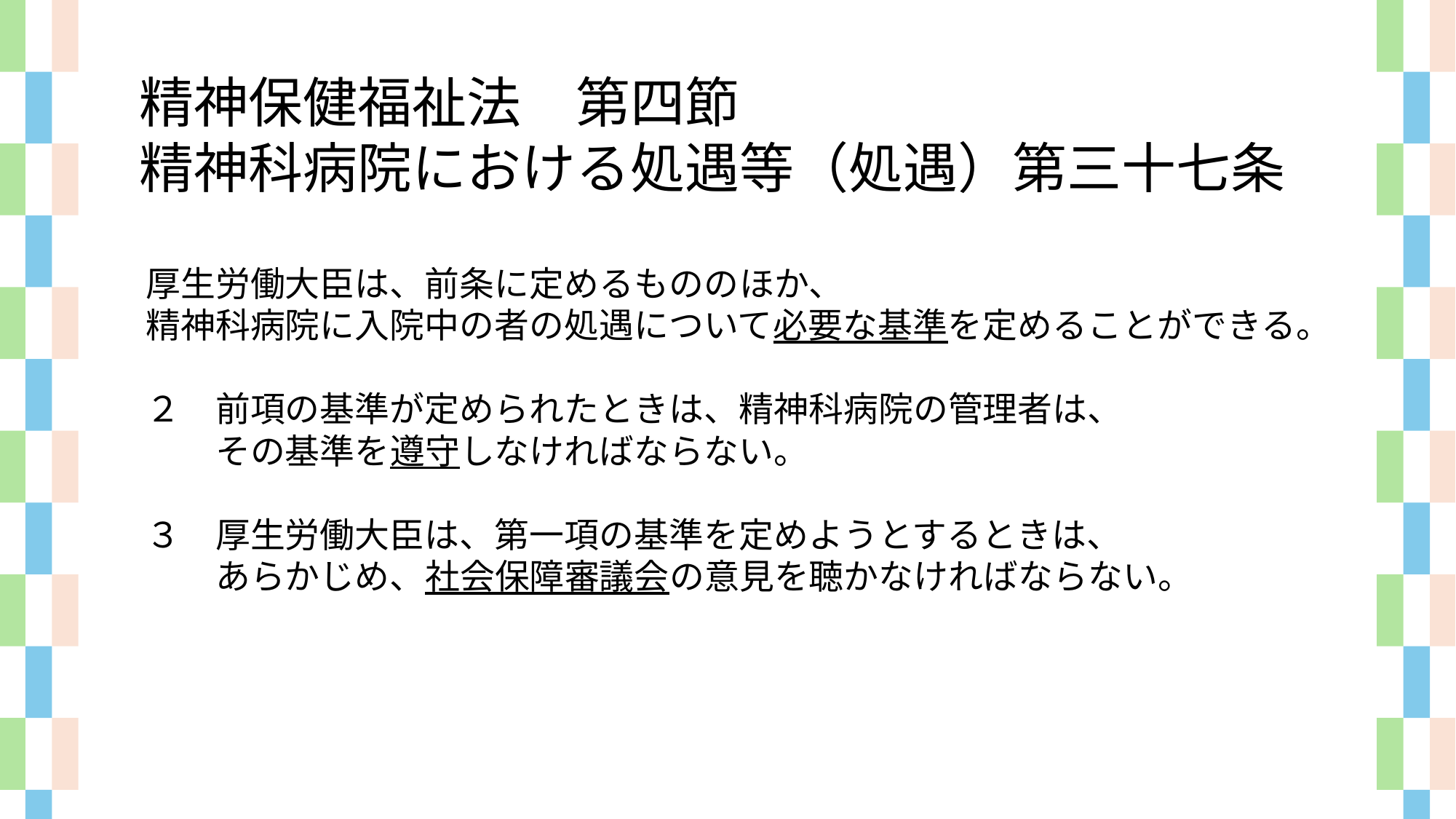

精神保健福祉法　第四節
精神科病院における処遇等（処遇）第三十七条
厚生労働大臣は、前条に定めるもののほか、
精神科病院に入院中の者の処遇について必要な基準を定めることができる。

２　前項の基準が定められたときは、精神科病院の管理者は、
　　その基準を遵守しなければならない。

３　厚生労働大臣は、第一項の基準を定めようとするときは、
　　あらかじめ、社会保障審議会の意見を聴かなければならない。